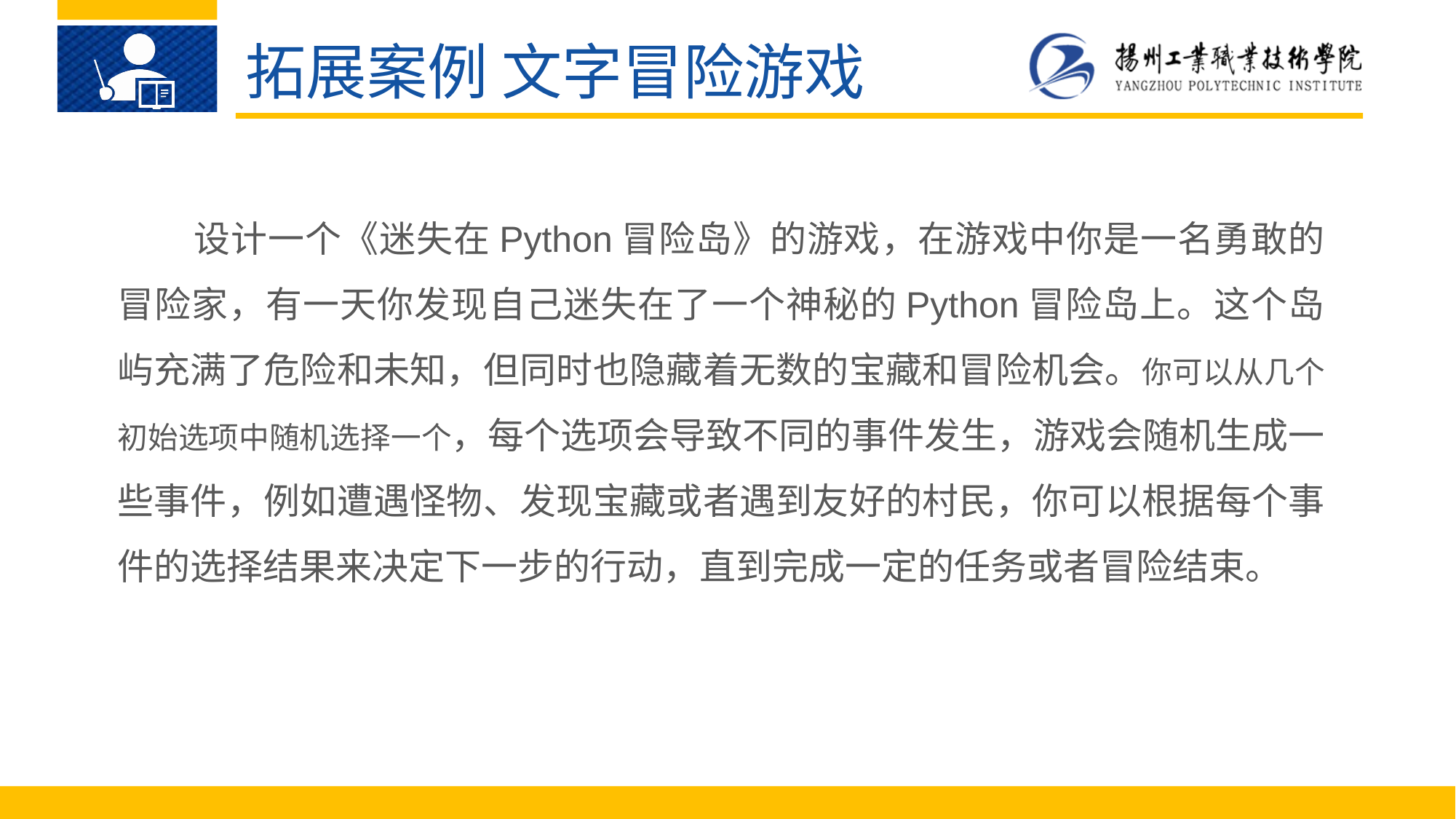

拓展案例 文字冒险游戏
    设计一个《迷失在Python冒险岛》的游戏，在游戏中你是一名勇敢的冒险家，有一天你发现自己迷失在了一个神秘的Python冒险岛上。这个岛屿充满了危险和未知，但同时也隐藏着无数的宝藏和冒险机会。你可以从几个初始选项中随机选择一个，每个选项会导致不同的事件发生，游戏会随机生成一些事件，例如遭遇怪物、发现宝藏或者遇到友好的村民，你可以根据每个事件的选择结果来决定下一步的行动，直到完成一定的任务或者冒险结束。